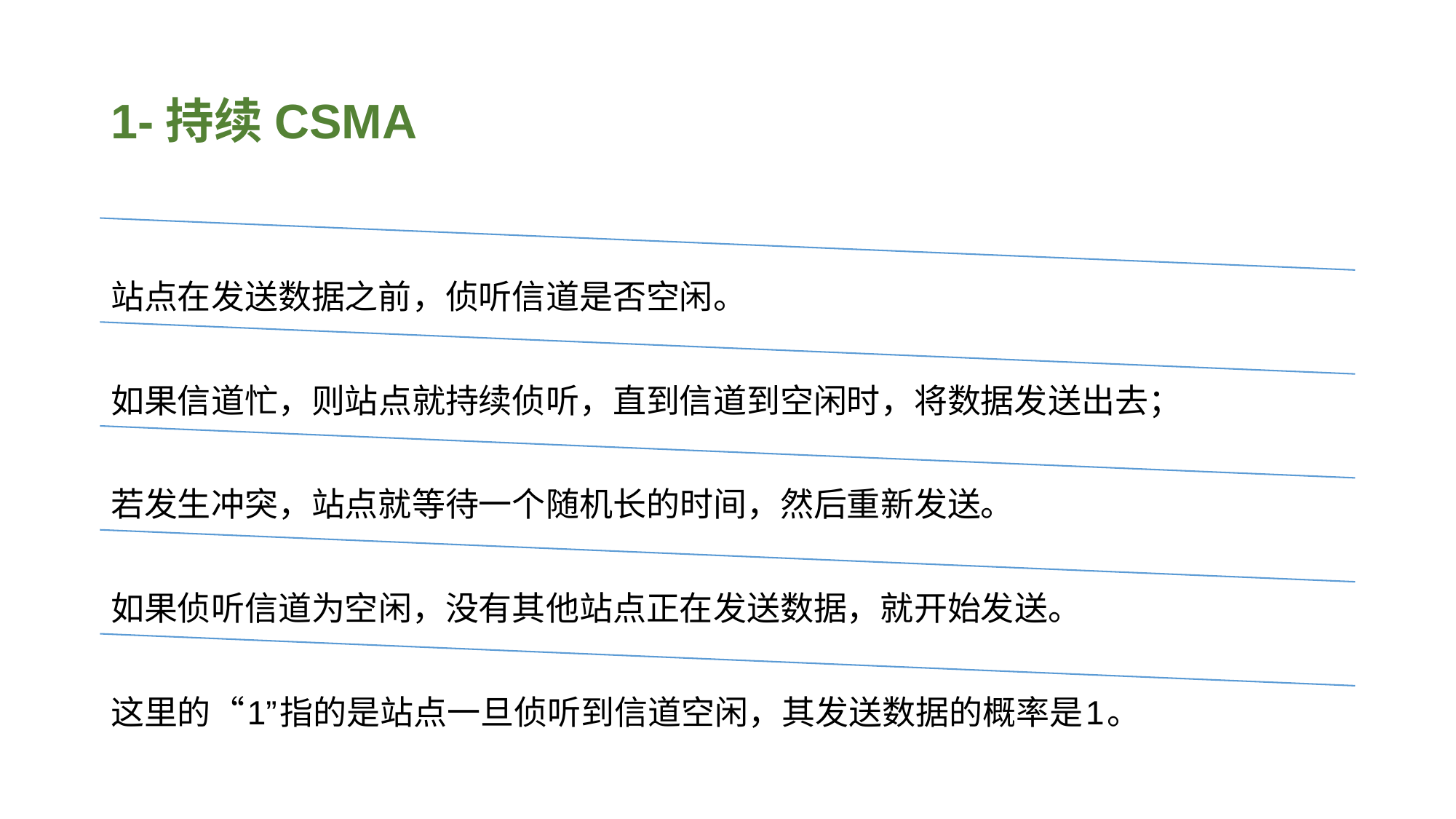

# 1-持续CSMA
站点在发送数据之前，侦听信道是否空闲。
如果信道忙，则站点就持续侦听，直到信道到空闲时，将数据发送出去；
若发生冲突，站点就等待一个随机长的时间，然后重新发送。
如果侦听信道为空闲，没有其他站点正在发送数据，就开始发送。
这里的“1”指的是站点一旦侦听到信道空闲，其发送数据的概率是1。